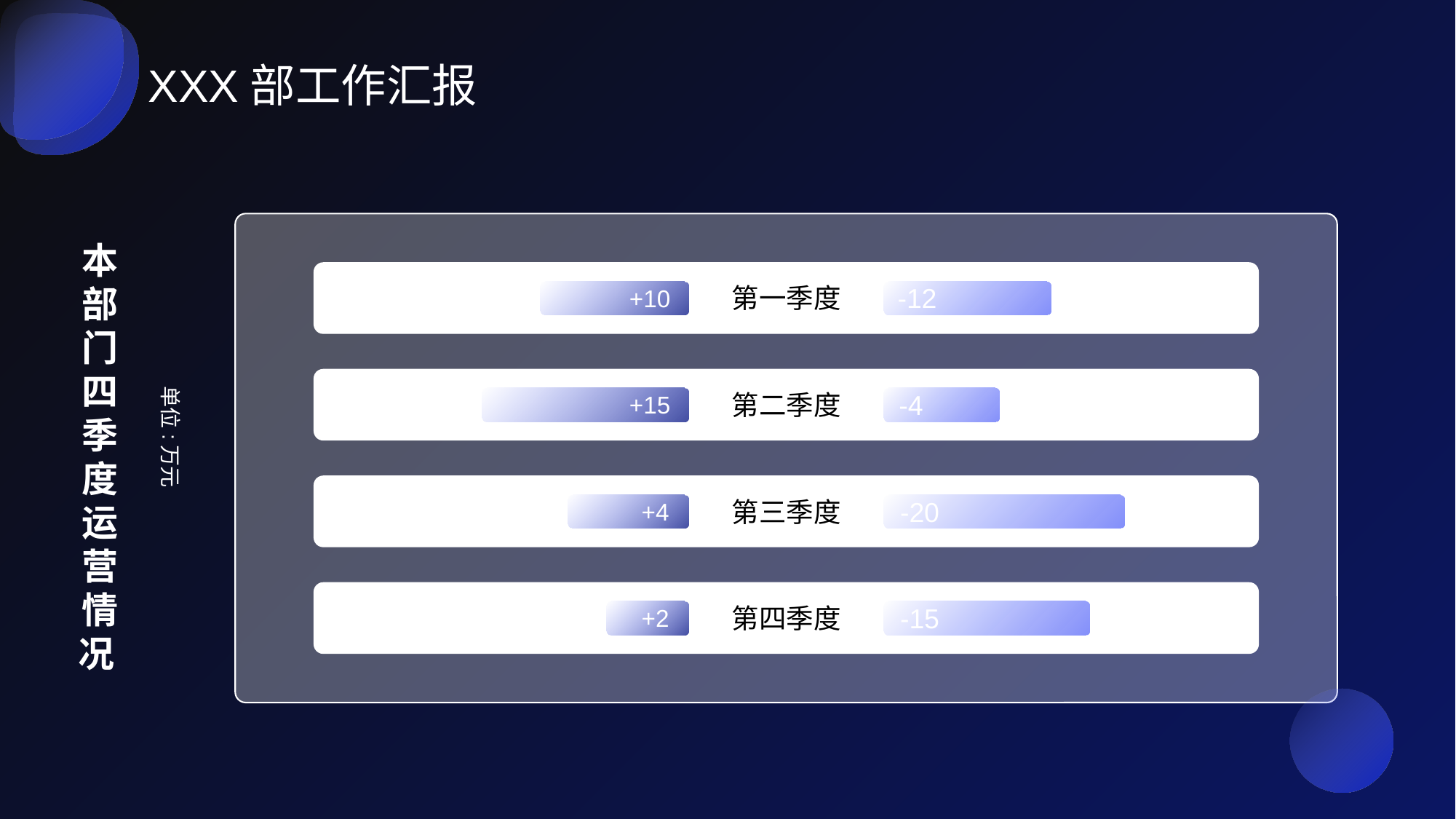

XXX部工作汇报

本部门四季度运营情况

第一季度
-12

+10

单位:万元
第二季度
-4

+15

第三季度
-20

+4

第四季度
-15

+2